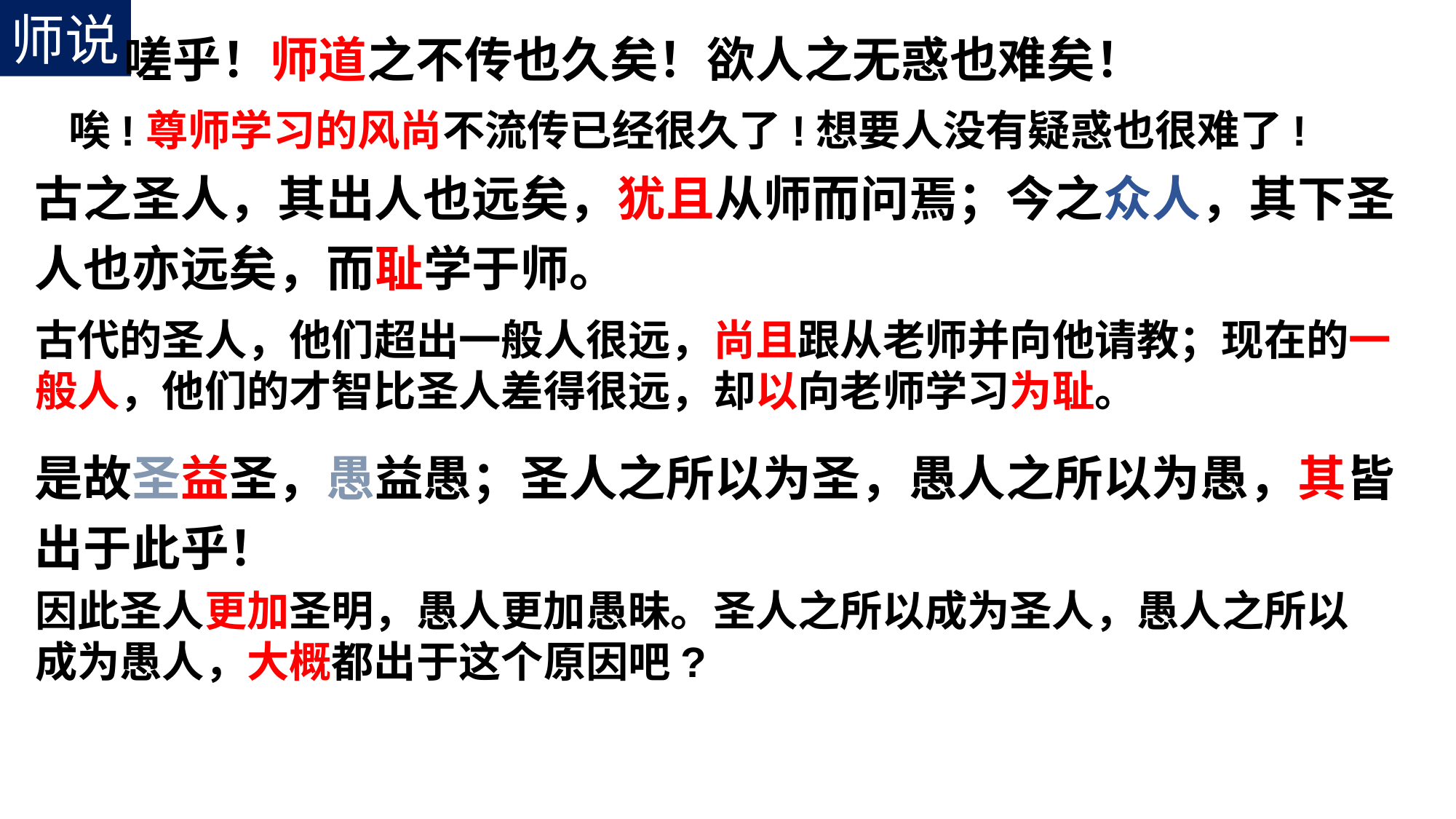

师说
       嗟乎！师道之不传也久矣！欲人之无惑也难矣！

古之圣人，其出人也远矣，犹且从师而问焉；今之众人，其下圣人也亦远矣，而耻学于师。

是故圣益圣，愚益愚；圣人之所以为圣，愚人之所以为愚，其皆出于此乎！

唉!尊师学习的风尚不流传已经很久了!想要人没有疑惑也很难了!
古代的圣人，他们超出一般人很远，尚且跟从老师并向他请教；现在的一般人，他们的才智比圣人差得很远，却以向老师学习为耻。
因此圣人更加圣明，愚人更加愚昧。圣人之所以成为圣人，愚人之所以成为愚人，大概都出于这个原因吧?